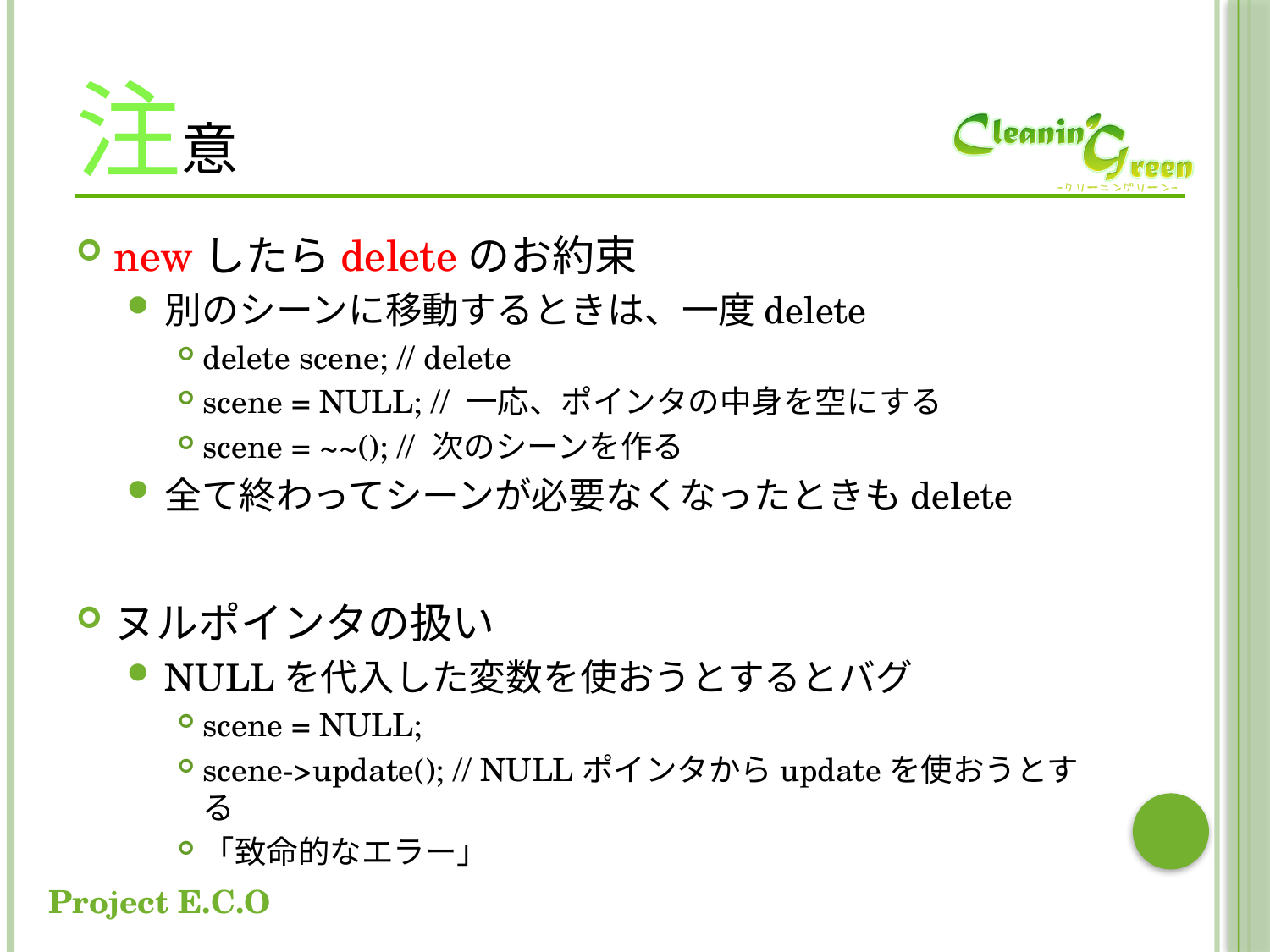

# 注意
newしたらdeleteのお約束
別のシーンに移動するときは、一度delete
delete scene; // delete
scene = NULL; // 一応、ポインタの中身を空にする
scene = ~~(); // 次のシーンを作る
全て終わってシーンが必要なくなったときもdelete

ヌルポインタの扱い
NULLを代入した変数を使おうとするとバグ
scene = NULL;
scene->update(); // NULLポインタからupdateを使おうとする
「致命的なエラー」